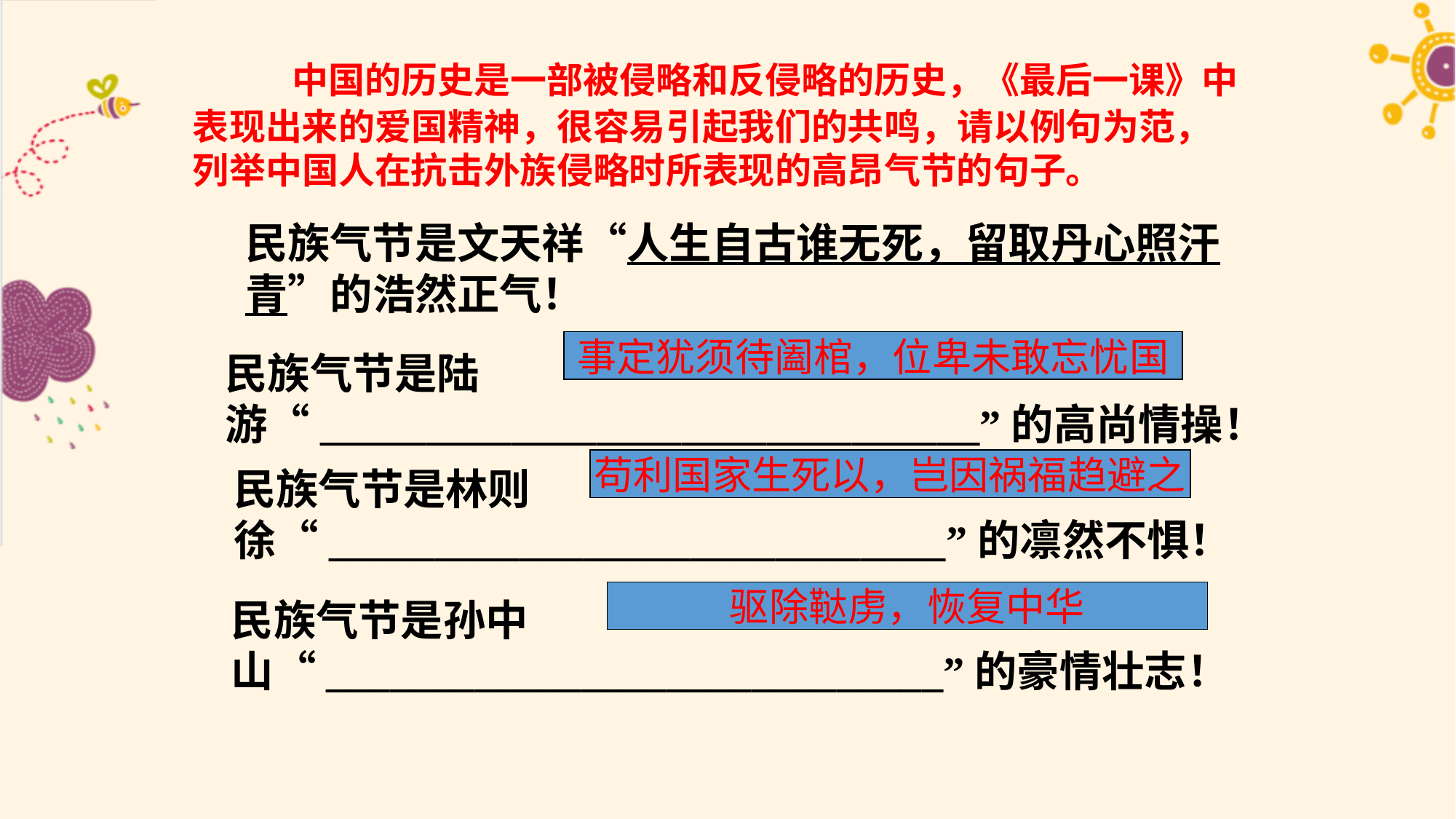

中国的历史是一部被侵略和反侵略的历史，《最后一课》中表现出来的爱国精神，很容易引起我们的共鸣，请以例句为范，列举中国人在抗击外族侵略时所表现的高昂气节的句子。
民族气节是文天祥“人生自古谁无死，留取丹心照汗青”的浩然正气！
事定犹须待阖棺，位卑未敢忘忧国
民族气节是陆游“_______________________________”的高尚情操！
苟利国家生死以，岂因祸福趋避之
民族气节是林则徐“_____________________________”的凛然不惧！
驱除鞑虏，恢复中华
民族气节是孙中山“_____________________________”的豪情壮志！